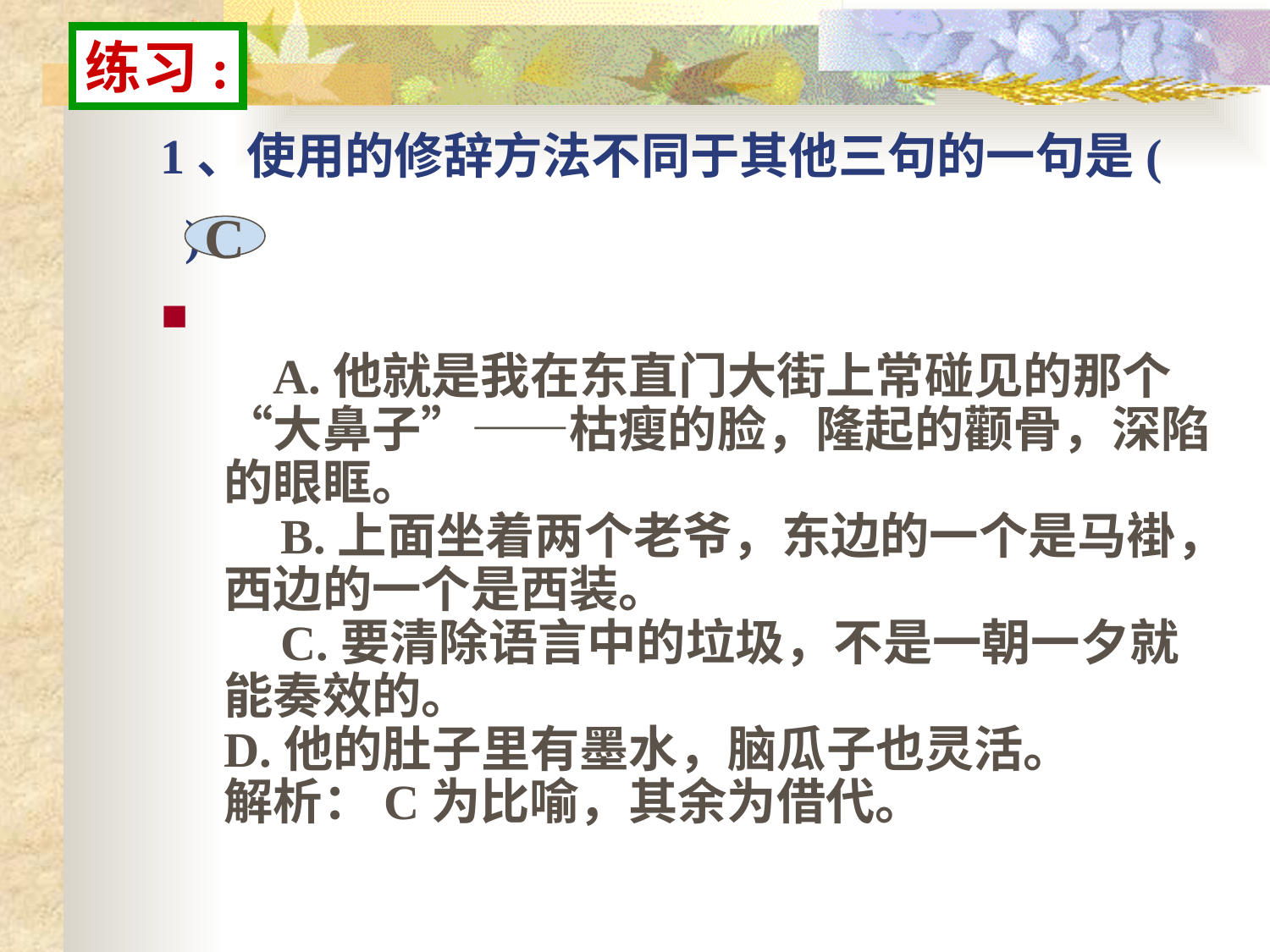

练习:
# 1、使用的修辞方法不同于其他三句的一句是(       )
C
    A.他就是我在东直门大街上常碰见的那个“大鼻子”——枯瘦的脸，隆起的颧骨，深陷的眼眶。
    B.上面坐着两个老爷，东边的一个是马褂，西边的一个是西装。
    C.要清除语言中的垃圾，不是一朝一夕就能奏效的。
D.他的肚子里有墨水，脑瓜子也灵活。
解析：C为比喻，其余为借代。